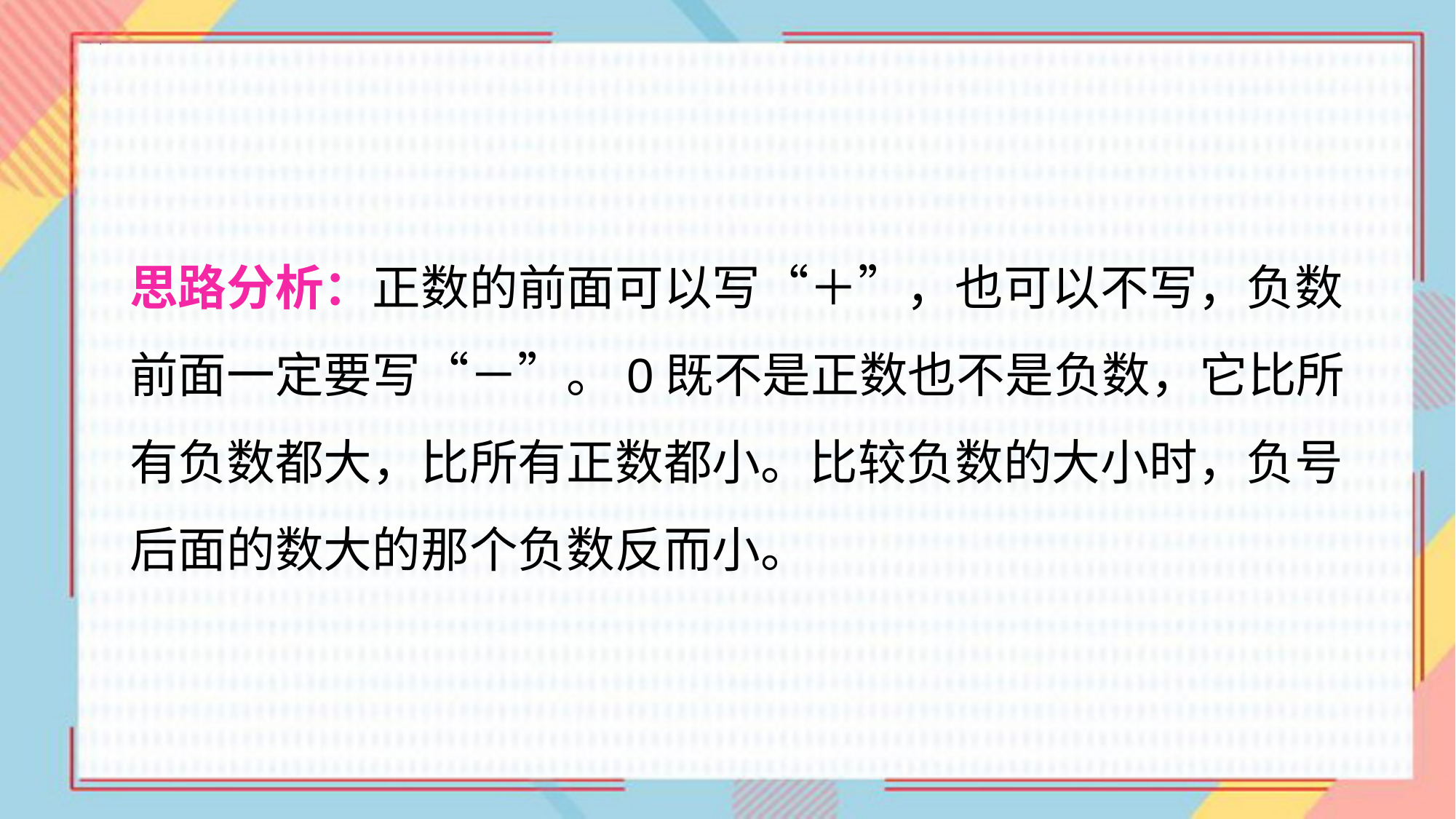

思路分析：正数的前面可以写“＋”，也可以不写，负数前面一定要写“－”。0既不是正数也不是负数，它比所有负数都大，比所有正数都小。比较负数的大小时，负号后面的数大的那个负数反而小。